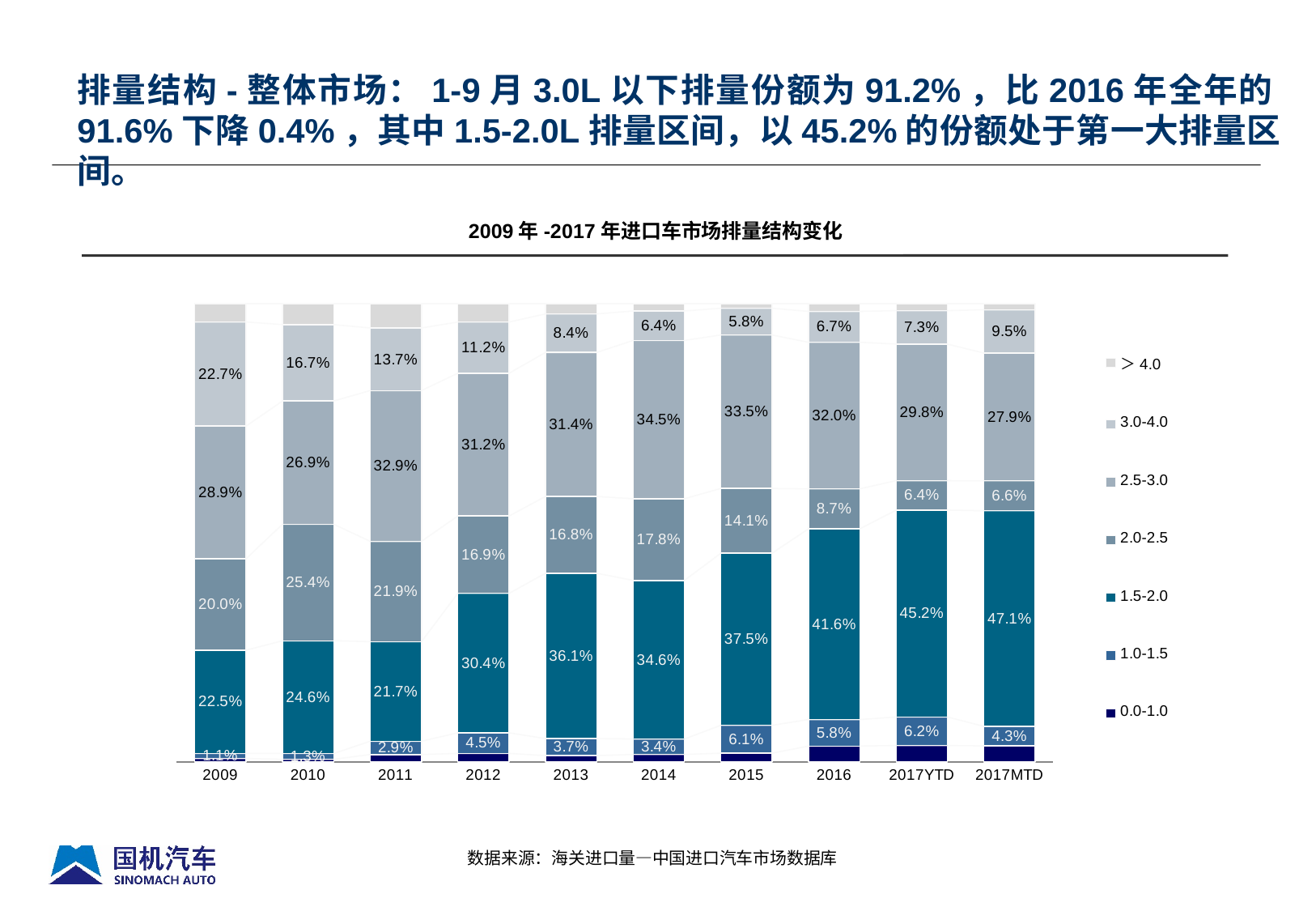

排量结构-整体市场：1-9月3.0L以下排量份额为91.2%，比2016年全年的91.6%下降0.4%，其中1.5-2.0L排量区间，以45.2%的份额处于第一大排量区间。
2009年-2017年进口车市场排量结构变化

### Chart

| Category | 0.0-1.0 | 1.0-1.5 | 1.5-2.0 | 2.0-2.5 | 2.5-3.0 | 3.0-4.0 | ＞4.0 |
|---|---|---|---|---|---|---|---|
| 2009 | 0.007341341582633624 | 0.010983889759350784 | 0.22512822573085317 | 0.1997643057062125 | 0.2893924176074352 | 0.22728161450591242 | 0.040108205107602476 |
| 2010 | 0.0053734130789749816 | 0.012748425845971008 | 0.2459168825449633 | 0.2542946848176873 | 0.2690937886740498 | 0.1666142722414336 | 0.045958532796920505 |
| 2011 | 0.01575901148389543 | 0.02908179803593381 | 0.21718996234554436 | 0.21904516292126827 | 0.3290055513309538 | 0.1366640639493754 | 0.0532544499330293 |
| 2012 | 0.018188278415678657 | 0.044945207016494 | 0.3044909675730264 | 0.1688371919063471 | 0.3115626285671543 | 0.11167109249354823 | 0.04030463402775186 |
| 2013 | 0.013490235897807845 | 0.03705152347969345 | 0.36089575718956896 | 0.16764881869775708 | 0.31419539947037184 | 0.08412229282204448 | 0.022595972442756754 |
| 2014 | 0.015927633359740033 | 0.03370113756662499 | 0.34611460129898314 | 0.17830687230825265 | 0.34547545523214057 | 0.06425472875973072 | 0.0162195714745284 |
| 2015 | 0.01874190728613033 | 0.06087310157203158 | 0.3754542437373499 | 0.1414706885993821 | 0.33483571498688836 | 0.05837972766410972 | 0.010244616154108637 |
| 2016 | 0.03430740052699898 | 0.05792325091525268 | 0.4161853979308686 | 0.0872958656230326 | 0.31984291077549704 | 0.06728564433009723 | 0.01715952989825345 |
| 2017YTD | 0.035542993095362914 | 0.0621359980636273 | 0.4516210812255589 | 0.06429376884894805 | 0.2979409979890636 | 0.07291796914881052 | 0.015547191628629414 |
| 2017MTD | 0.03460275642411972 | 0.04273243811808195 | 0.47053850539685066 | 0.0656076126064133 | 0.27850303757151545 | 0.0945284391404362 | 0.013487210742583024 |
数据来源：海关进口量—中国进口汽车市场数据库